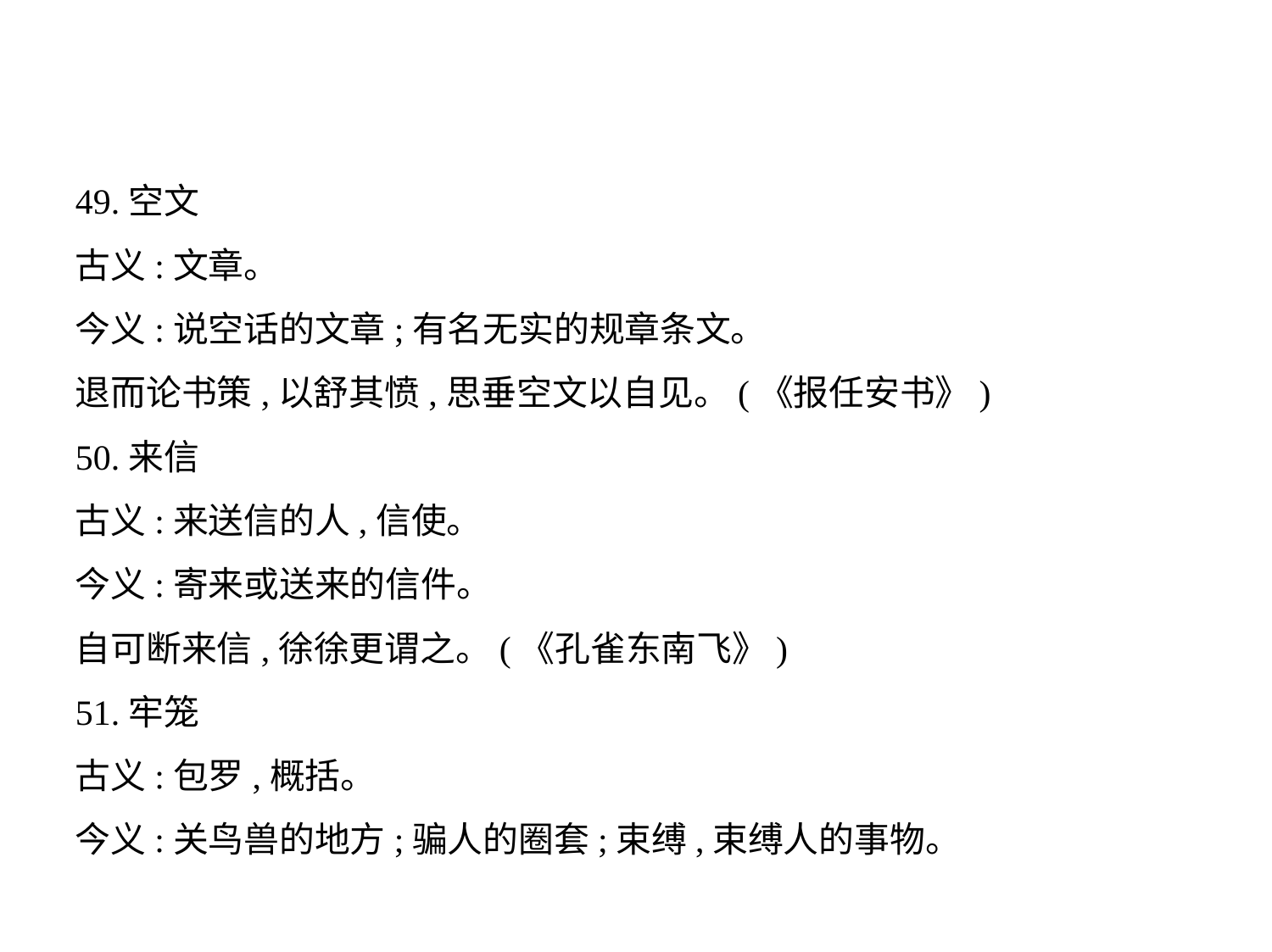

49.空文
古义:文章。
今义:说空话的文章;有名无实的规章条文。
退而论书策,以舒其愤,思垂空文以自见。(《报任安书》)
50.来信
古义:来送信的人,信使。
今义:寄来或送来的信件。
自可断来信,徐徐更谓之。(《孔雀东南飞》)
51.牢笼
古义:包罗,概括。
今义:关鸟兽的地方;骗人的圈套;束缚,束缚人的事物。